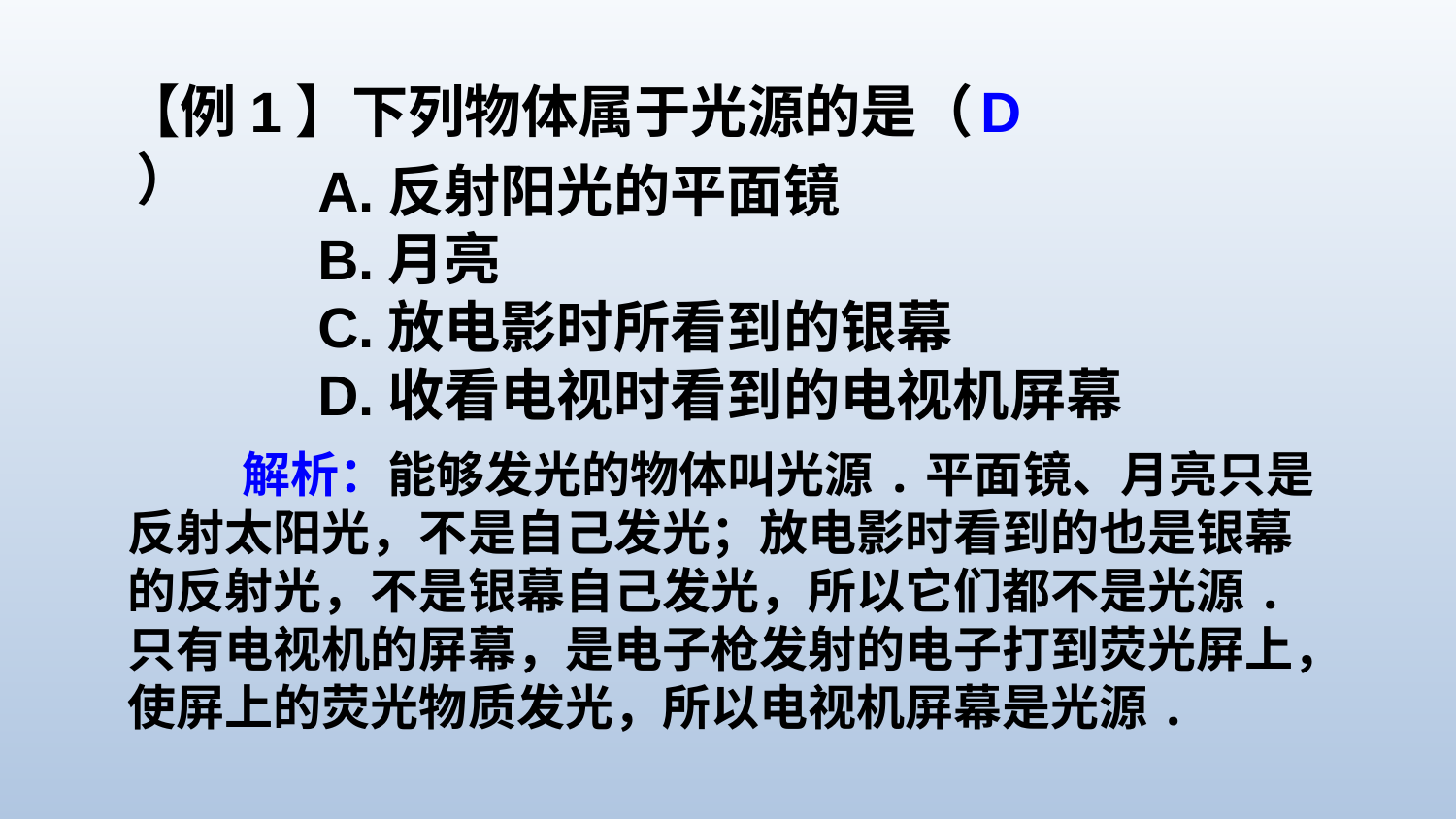

【例1】下列物体属于光源的是（       ）
D
A.反射阳光的平面镜
B.月亮
C.放电影时所看到的银幕
D.收看电视时看到的电视机屏幕
解析：能够发光的物体叫光源.平面镜、月亮只是反射太阳光，不是自己发光；放电影时看到的也是银幕的反射光，不是银幕自己发光，所以它们都不是光源.只有电视机的屏幕，是电子枪发射的电子打到荧光屏上，使屏上的荧光物质发光，所以电视机屏幕是光源.